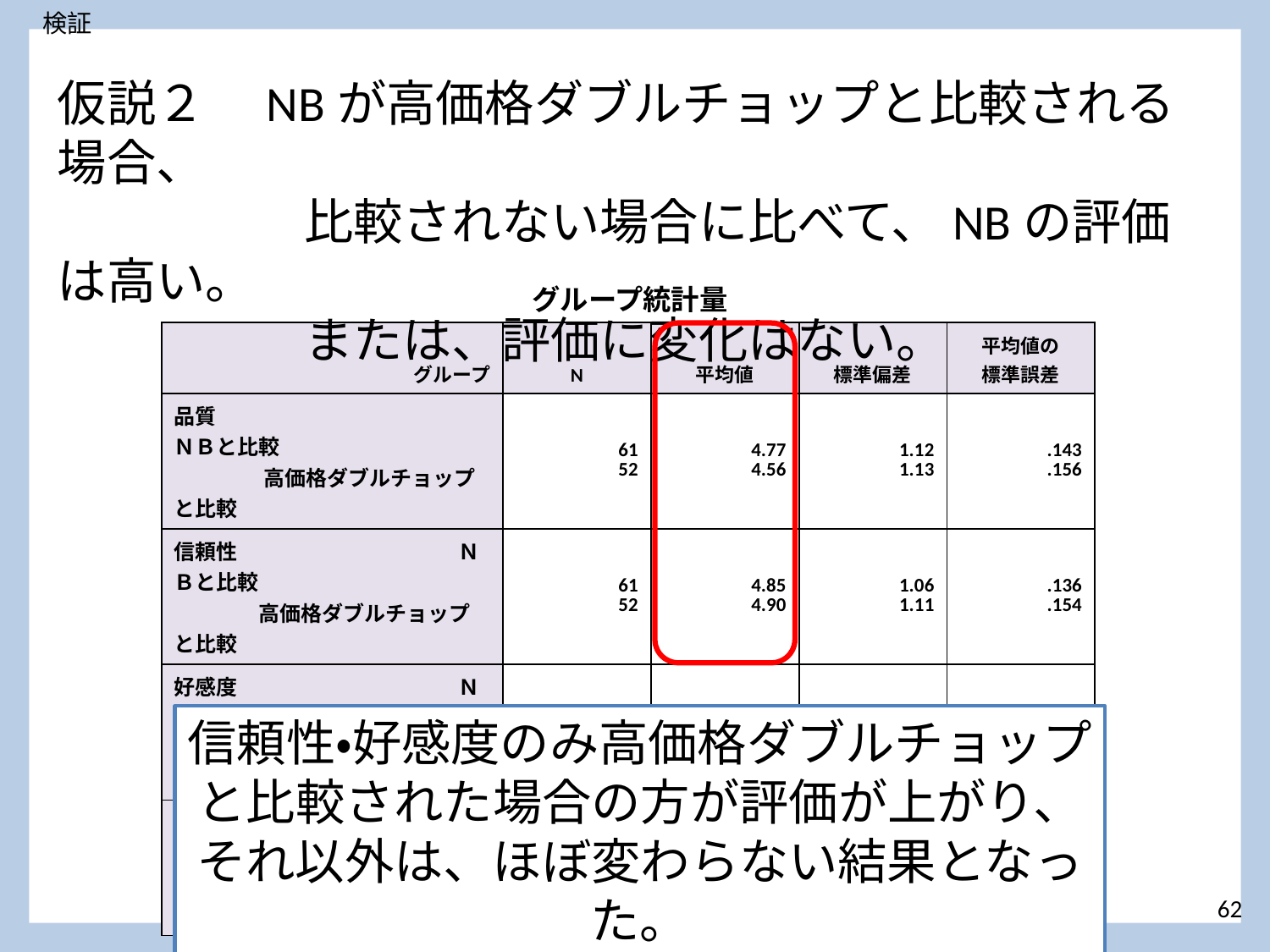

検証
仮説２　NBが高価格ダブルチョップと比較される場合、
　　　　　比較されない場合に比べて、NBの評価は高い。
　　　　　または、評価に変化はない。
グループ統計量
| グループ | N | 平均値 | 標準偏差 | 平均値の 標準誤差 |
| --- | --- | --- | --- | --- |
| 品質　　　　　　　　　　 　　ＮＢと比較 　　　　 高価格ダブルチョップと比較 | 61 52 | 4.77 4.56 | 1.12 1.13 | .143 .156 |
| 信頼性　　　　　　 　　　　ＮＢと比較 　　　　高価格ダブルチョップと比較 | 61 52 | 4.85 4.90 | 1.06 1.11 | .136 .154 |
| 好感度　　　　　　　 　　　 ＮＢと比較 　　　　 高価格ダブルチョップと比較 | 61 52 | 4.59 4.65 | 1.17 1.22 | .150 .169 |
| 平均　 　　 　　　　　ＮＢと比較 　　　　 高価格ダブルチョップと比較 | 61 52 | 4.74 4.71 | 1.04 1.02 | .133 .142 |

信頼性・好感度のみ高価格ダブルチョップと比較された場合の方が評価が上がり、それ以外は、ほぼ変わらない結果となった。
62